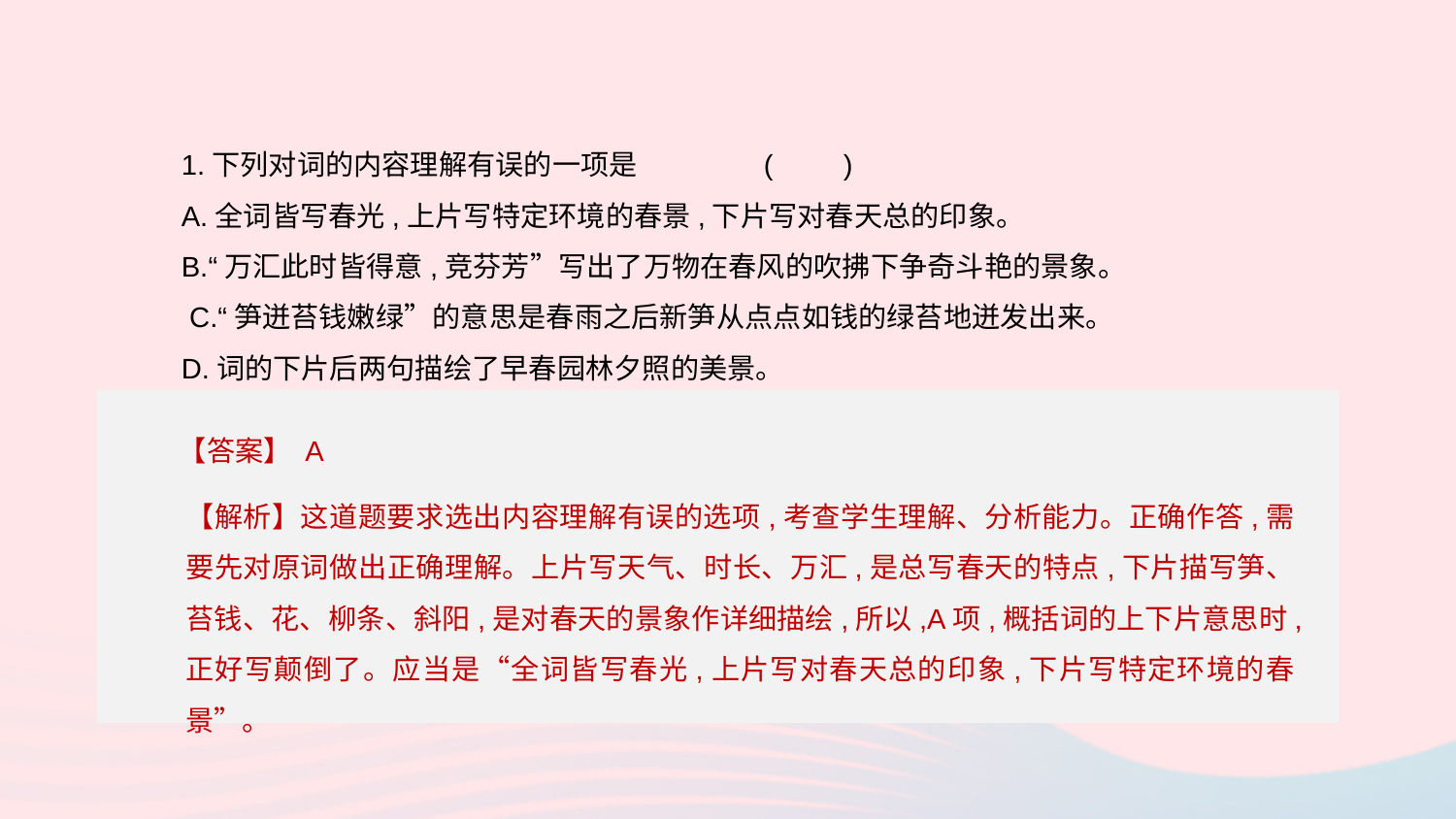

1.下列对词的内容理解有误的一项是	(　　)
A.全词皆写春光,上片写特定环境的春景,下片写对春天总的印象。
B.“万汇此时皆得意,竞芬芳”写出了万物在春风的吹拂下争奇斗艳的景象。
 C.“笋迸苔钱嫩绿”的意思是春雨之后新笋从点点如钱的绿苔地迸发出来。
D.词的下片后两句描绘了早春园林夕照的美景。

【答案】 A
【解析】这道题要求选出内容理解有误的选项,考查学生理解、分析能力。正确作答,需要先对原词做出正确理解。上片写天气、时长、万汇,是总写春天的特点,下片描写笋、苔钱、花、柳条、斜阳,是对春天的景象作详细描绘,所以,A项,概括词的上下片意思时,正好写颠倒了。应当是“全词皆写春光,上片写对春天总的印象,下片写特定环境的春景”。